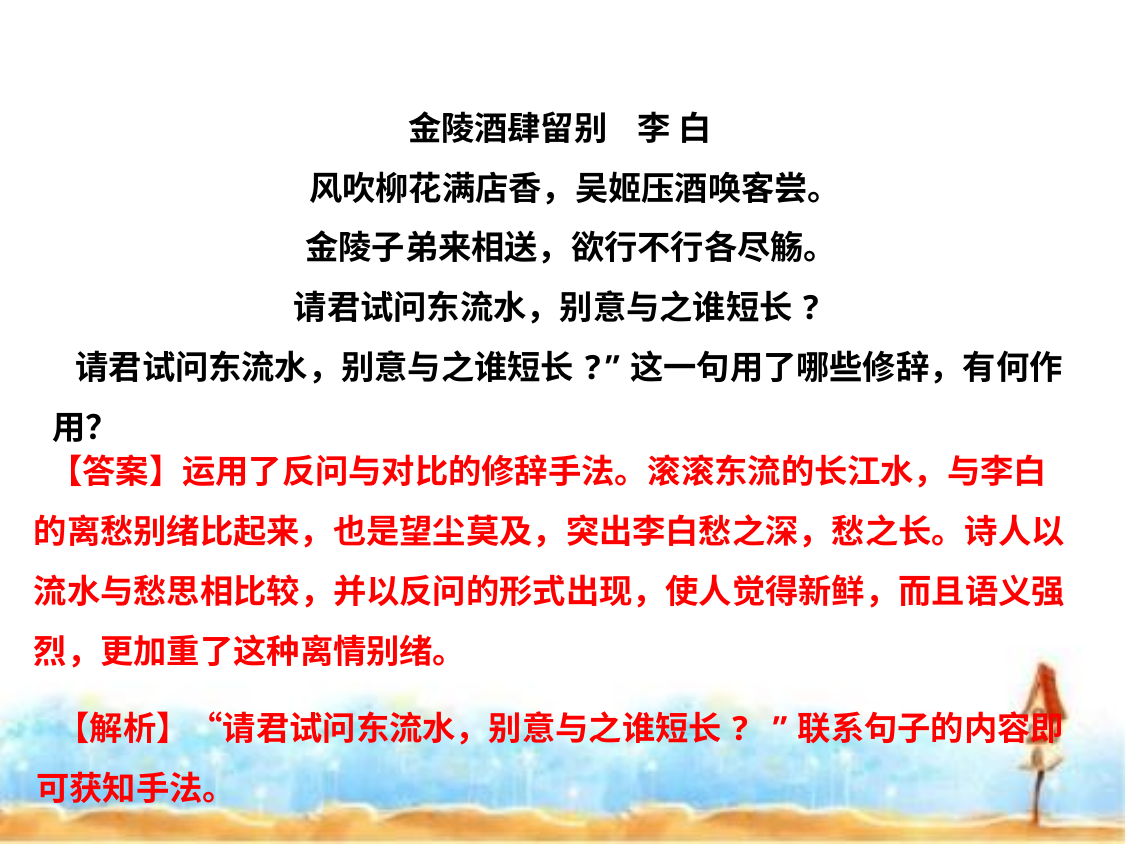

金陵酒肆留别    李 白
  风吹柳花满店香，吴姬压酒唤客尝。
  金陵子弟来相送，欲行不行各尽觞。
 请君试问东流水，别意与之谁短长?
  请君试问东流水，别意与之谁短长?”这一句用了哪些修辞，有何作用？
 【答案】运用了反问与对比的修辞手法。滚滚东流的长江水，与李白的离愁别绪比起来，也是望尘莫及，突出李白愁之深，愁之长。诗人以流水与愁思相比较，并以反问的形式出现，使人觉得新鲜，而且语义强烈，更加重了这种离情别绪。
  【解析】“请君试问东流水，别意与之谁短长? ”联系句子的内容即可获知手法。